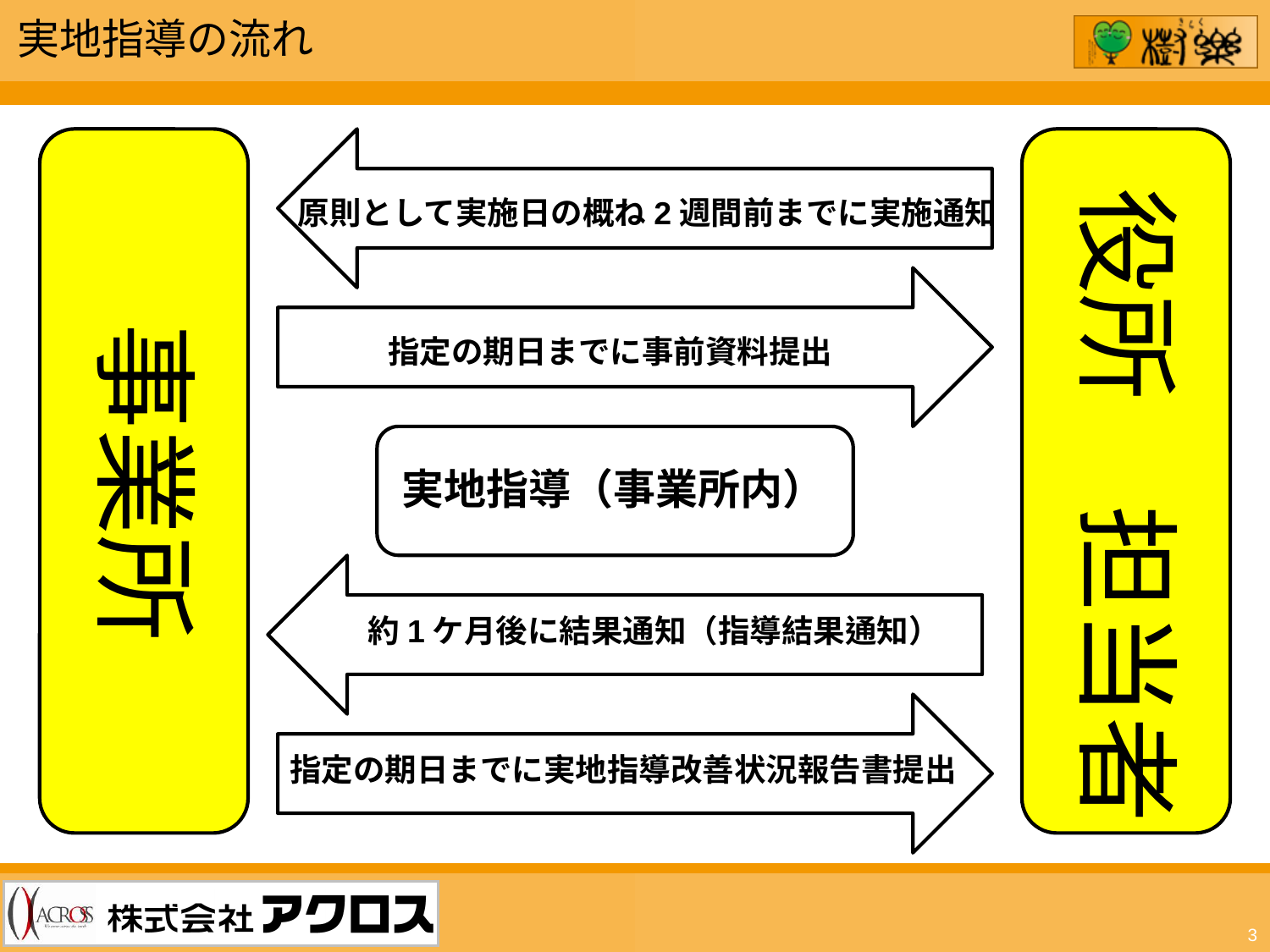

実地指導の流れ

原則として実施日の概ね2週間前までに実施通知

役所　担当者

指定の期日までに事前資料提出
事業所

実地指導（事業所内）

約1ケ月後に結果通知（指導結果通知）

指定の期日までに実地指導改善状況報告書提出
3